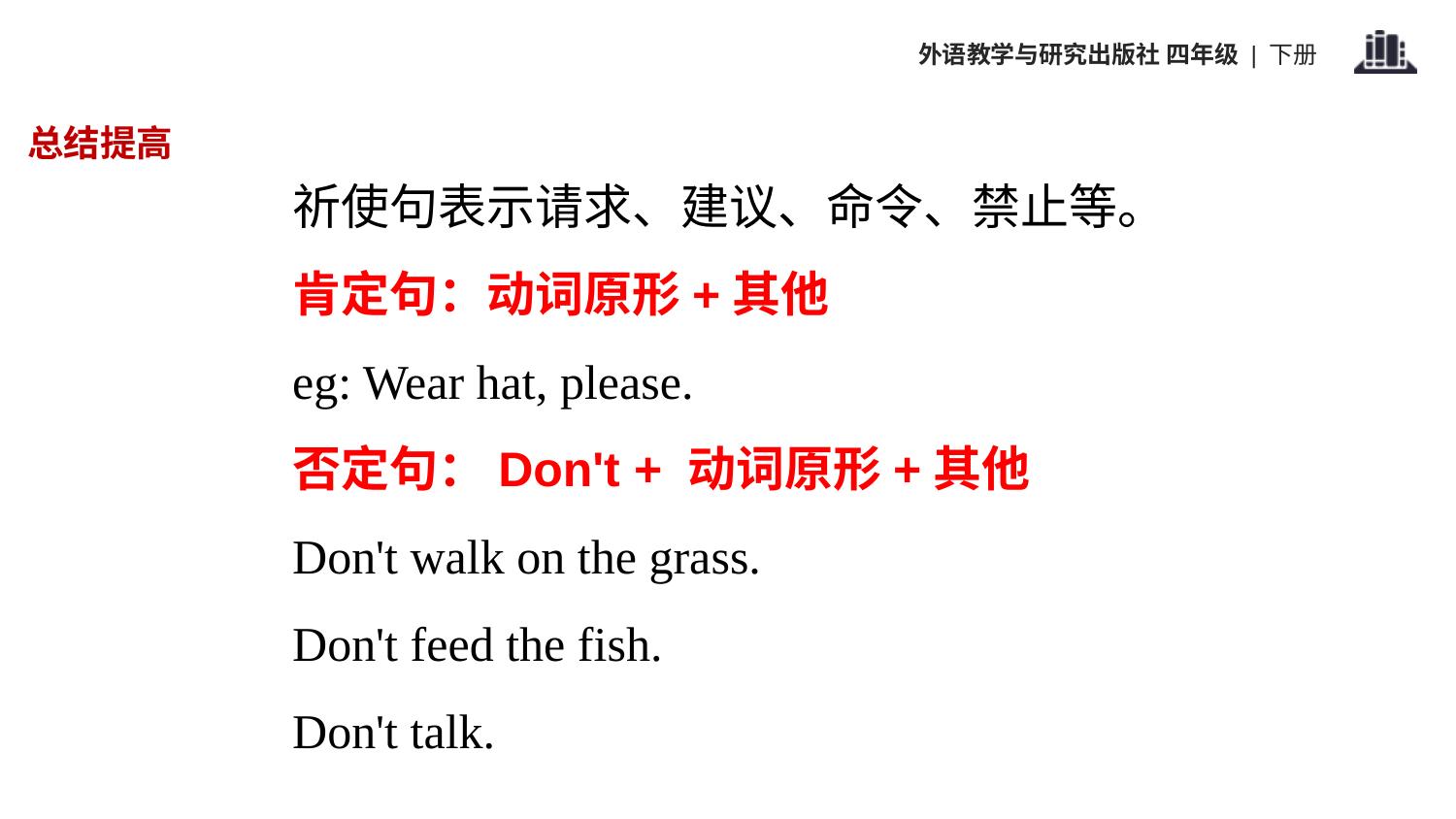

总结提高
祈使句表示请求、建议、命令、禁止等。
肯定句：动词原形+其他
eg: Wear hat, please.
否定句：Don't + 动词原形+其他
Don't walk on the grass.
Don't feed the fish.
Don't talk.